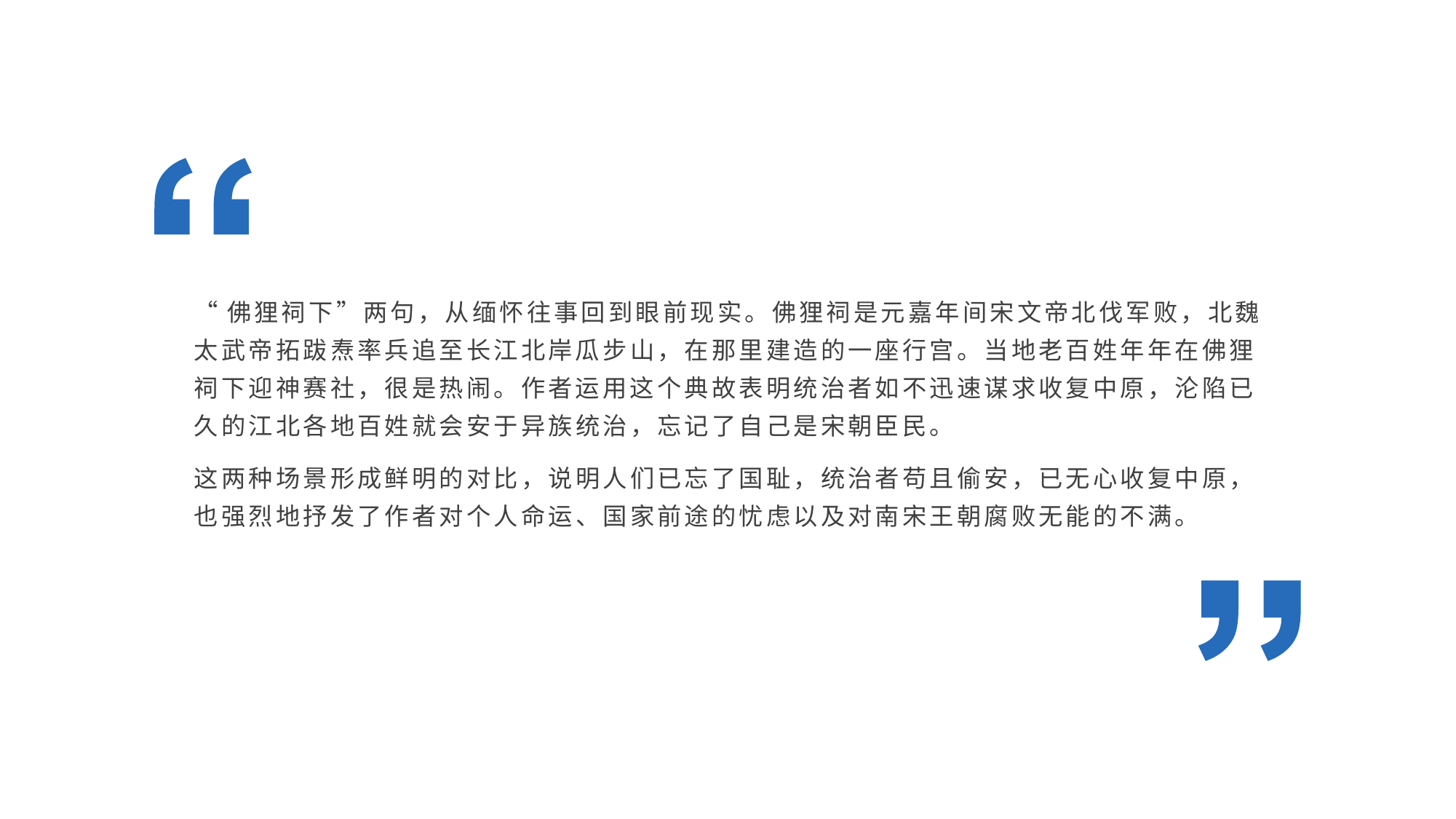

“佛狸祠下”两句，从缅怀往事回到眼前现实。佛狸祠是元嘉年间宋文帝北伐军败，北魏太武帝拓跋焘率兵追至长江北岸瓜步山，在那里建造的一座行宫。当地老百姓年年在佛狸祠下迎神赛社，很是热闹。作者运用这个典故表明统治者如不迅速谋求收复中原，沦陷已久的江北各地百姓就会安于异族统治，忘记了自己是宋朝臣民。
这两种场景形成鲜明的对比，说明人们已忘了国耻，统治者苟且偷安，已无心收复中原，也强烈地抒发了作者对个人命运、国家前途的忧虑以及对南宋王朝腐败无能的不满。